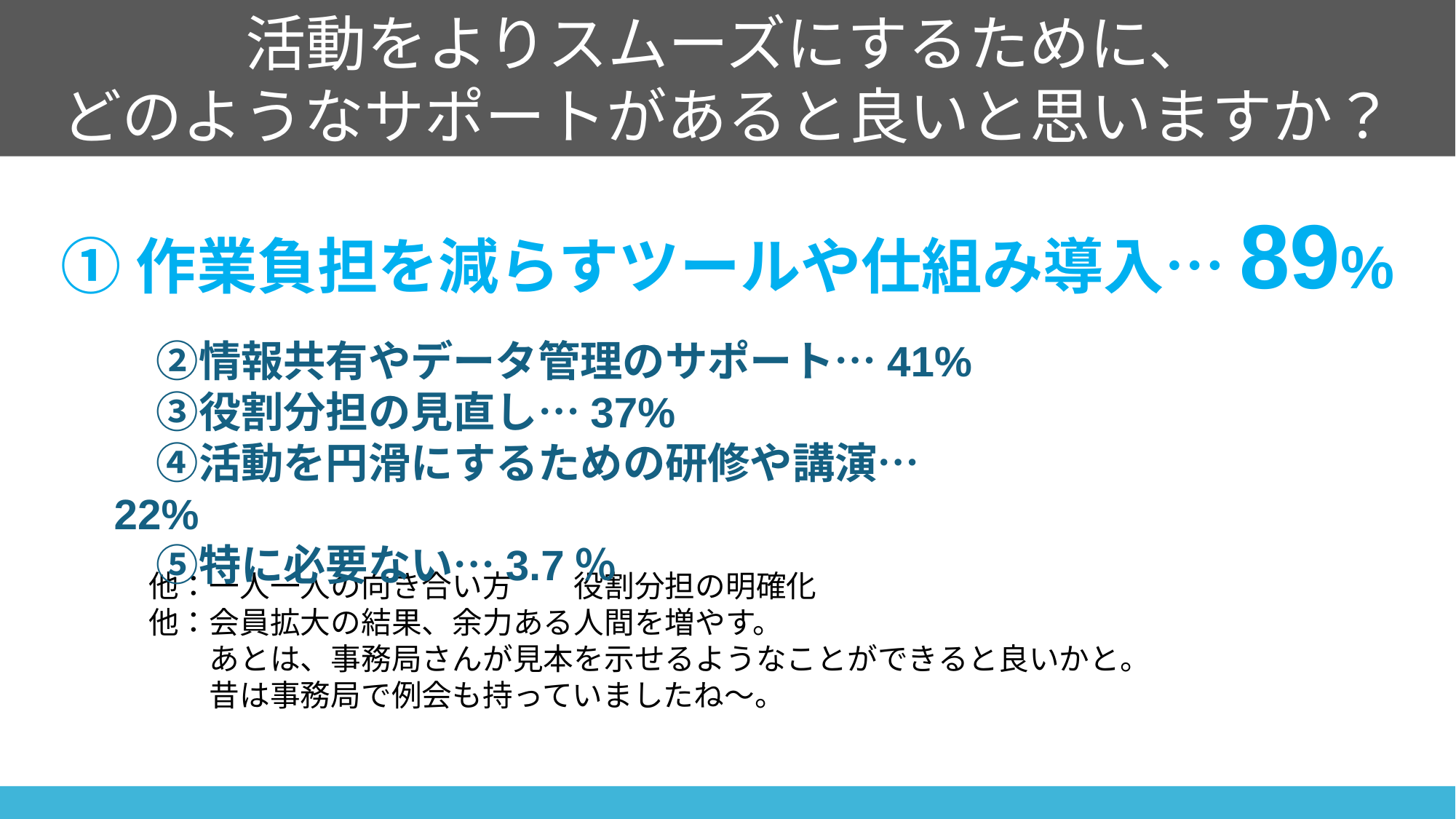

活動をよりスムーズにするために、
どのようなサポートがあると良いと思いますか？
①作業負担を減らすツールや仕組み導入…89%
　②情報共有やデータ管理のサポート…41%
　③役割分担の見直し…37%
　④活動を円滑にするための研修や講演…22%
　⑤特に必要ない…3.7％
他：一人一人の向き合い方　　役割分担の明確化
他：会員拡大の結果、余力ある人間を増やす。
　　あとは、事務局さんが見本を示せるようなことができると良いかと。
　　昔は事務局で例会も持っていましたね～。